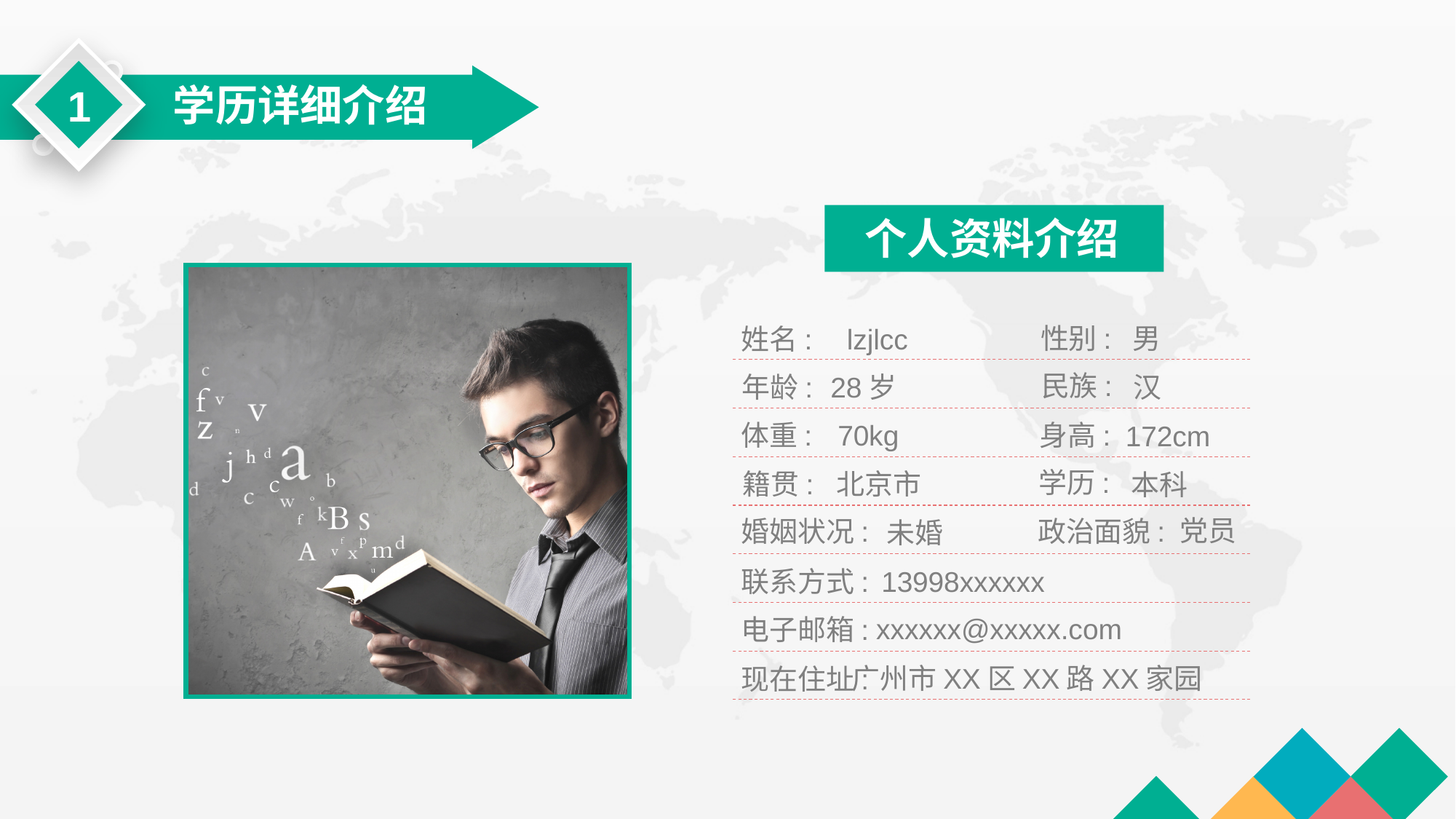

1

学历详细介绍

个人资料介绍

性别:
男
姓名:
lzjlcc
民族:
汉
年龄:
28岁
身高:
体重:
70kg
172cm
学历:
籍贯:
北京市
本科
党员
政治面貌:
婚姻状况:
未婚
13998xxxxxx
联系方式:
xxxxxx@xxxxx.com
电子邮箱:
广州市XX区XX路XX家园
现在住址: